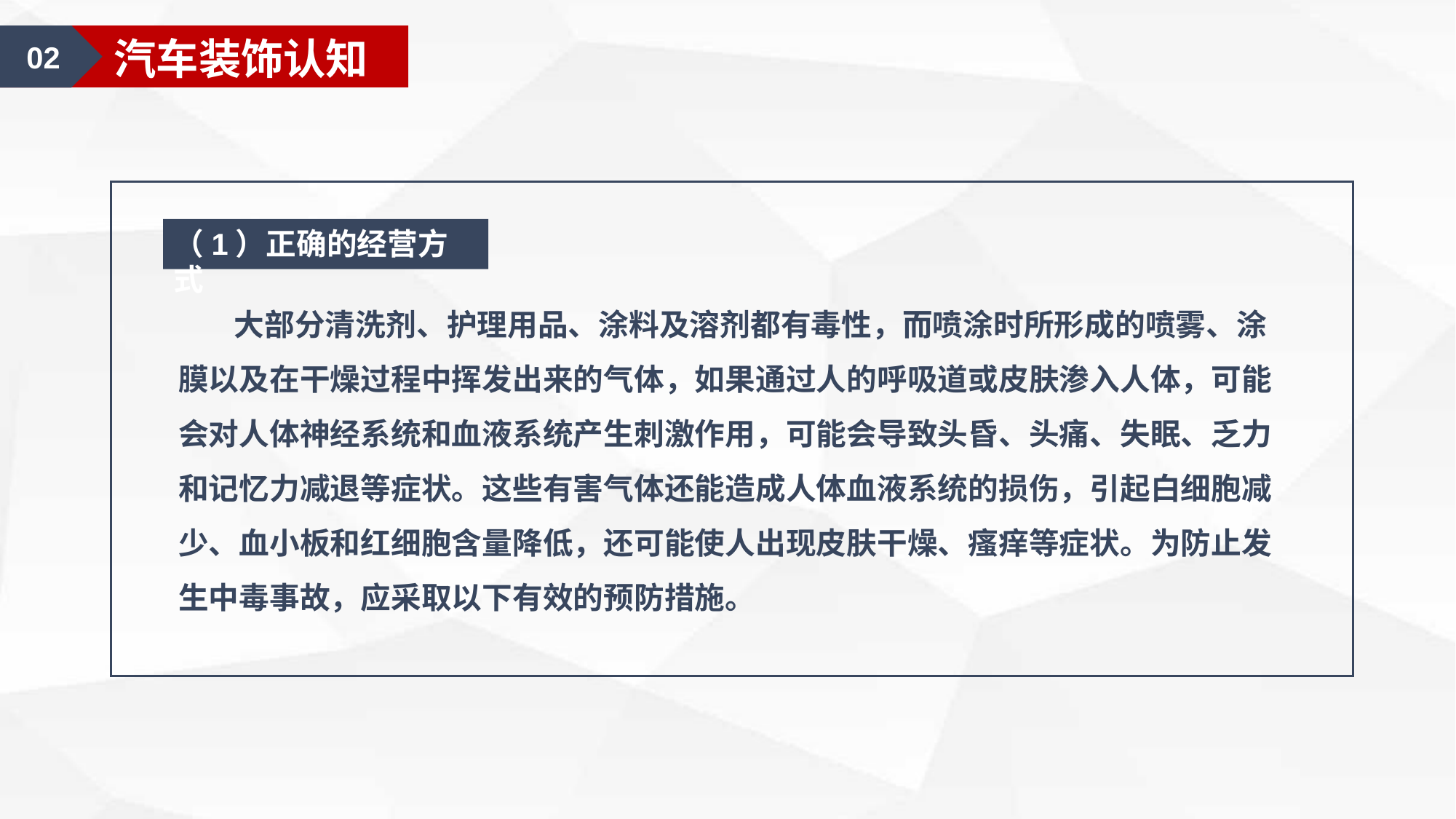

02
汽车装饰认知

（1）正确的经营方式
       大部分清洗剂、护理用品、涂料及溶剂都有毒性，而喷涂时所形成的喷雾、涂膜以及在干燥过程中挥发出来的气体，如果通过人的呼吸道或皮肤渗入人体，可能会对人体神经系统和血液系统产生刺激作用，可能会导致头昏、头痛、失眠、乏力和记忆力减退等症状。这些有害气体还能造成人体血液系统的损伤，引起白细胞减少、血小板和红细胞含量降低，还可能使人出现皮肤干燥、瘙痒等症状。为防止发生中毒事故，应采取以下有效的预防措施。